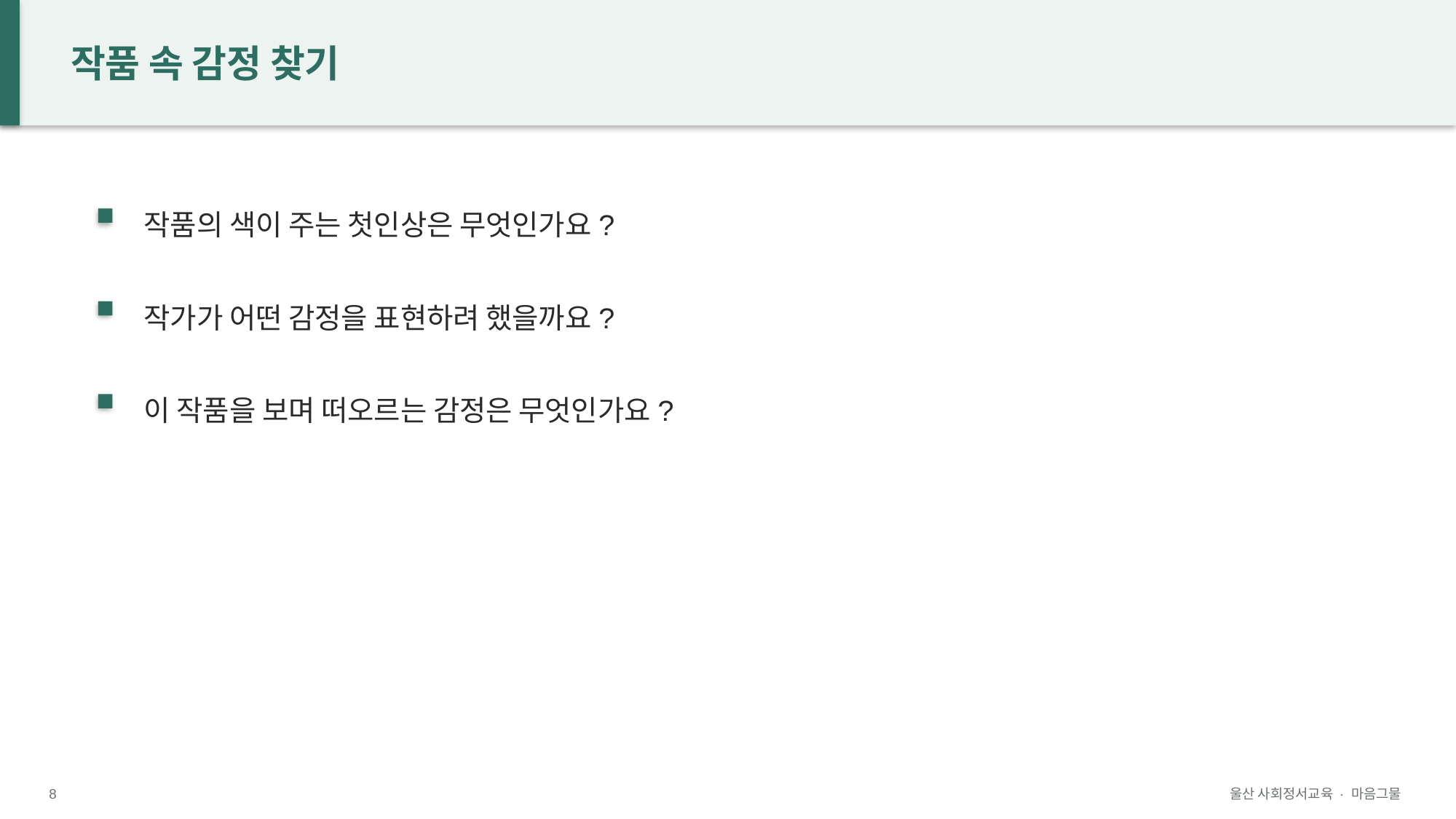

작품 속 감정 찾기
작품의 색이 주는 첫인상은 무엇인가요?

작가가 어떤 감정을 표현하려 했을까요?

이 작품을 보며 떠오르는 감정은 무엇인가요?

8
울산 사회정서교육 · 마음그물